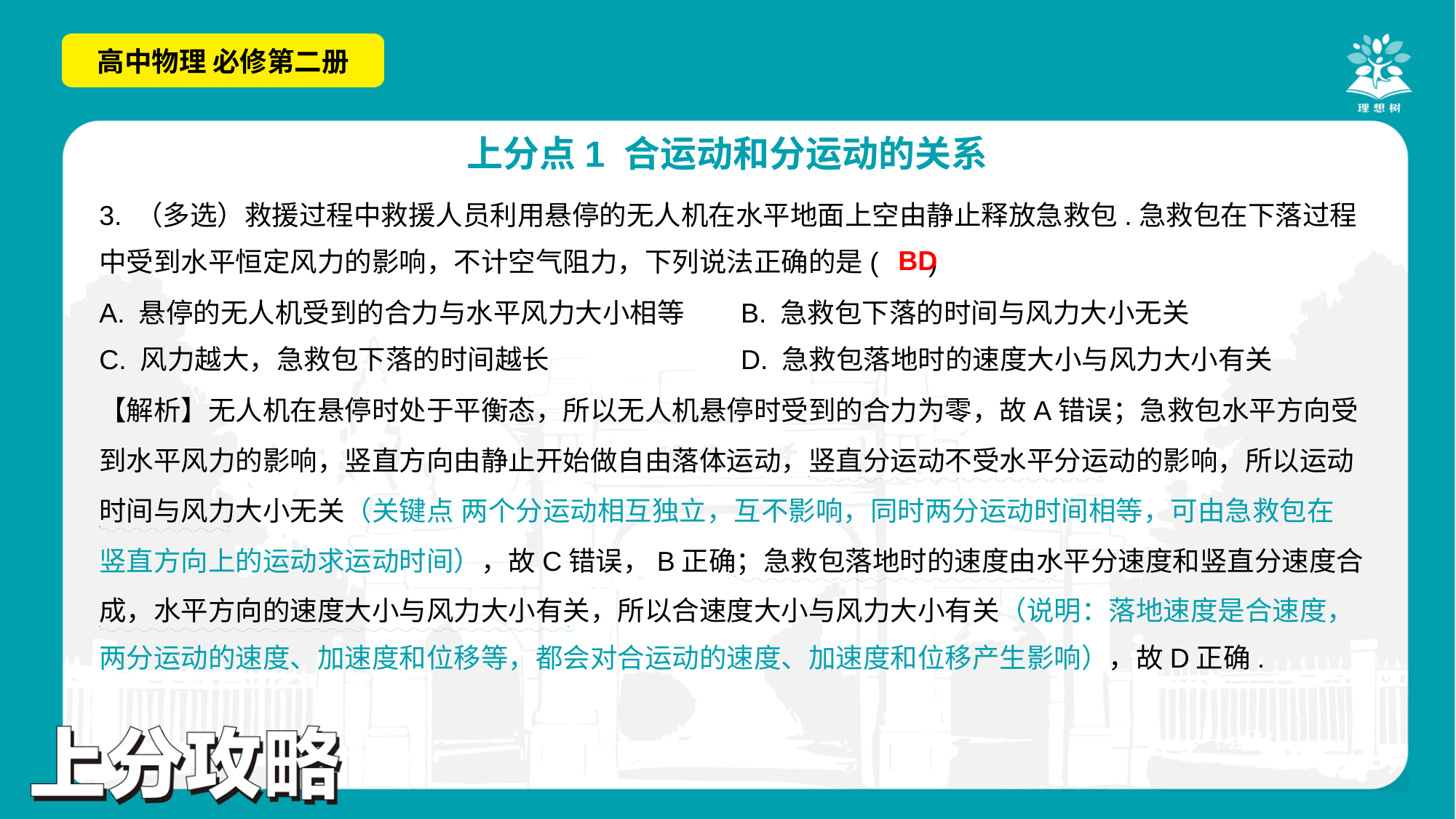

3. （多选）救援过程中救援人员利用悬停的无人机在水平地面上空由静止释放急救包.急救包在下落过程
中受到水平恒定风力的影响，不计空气阻力，下列说法正确的是(       )
BD
A. 悬停的无人机受到的合力与水平风力大小相等	B. 急救包下落的时间与风力大小无关
C. 风力越大，急救包下落的时间越长	D. 急救包落地时的速度大小与风力大小有关
【解析】无人机在悬停时处于平衡态，所以无人机悬停时受到的合力为零，故A错误；急救包水平方向受
到水平风力的影响，竖直方向由静止开始做自由落体运动，竖直分运动不受水平分运动的影响，所以运动
时间与风力大小无关（关键点 两个分运动相互独立，互不影响，同时两分运动时间相等，可由急救包在
竖直方向上的运动求运动时间），故C错误，B正确；急救包落地时的速度由水平分速度和竖直分速度合
成，水平方向的速度大小与风力大小有关，所以合速度大小与风力大小有关（说明：落地速度是合速度，
两分运动的速度、加速度和位移等，都会对合运动的速度、加速度和位移产生影响），故D正确.
.                                         .
.                  .
.                                             .
.                                                                  .